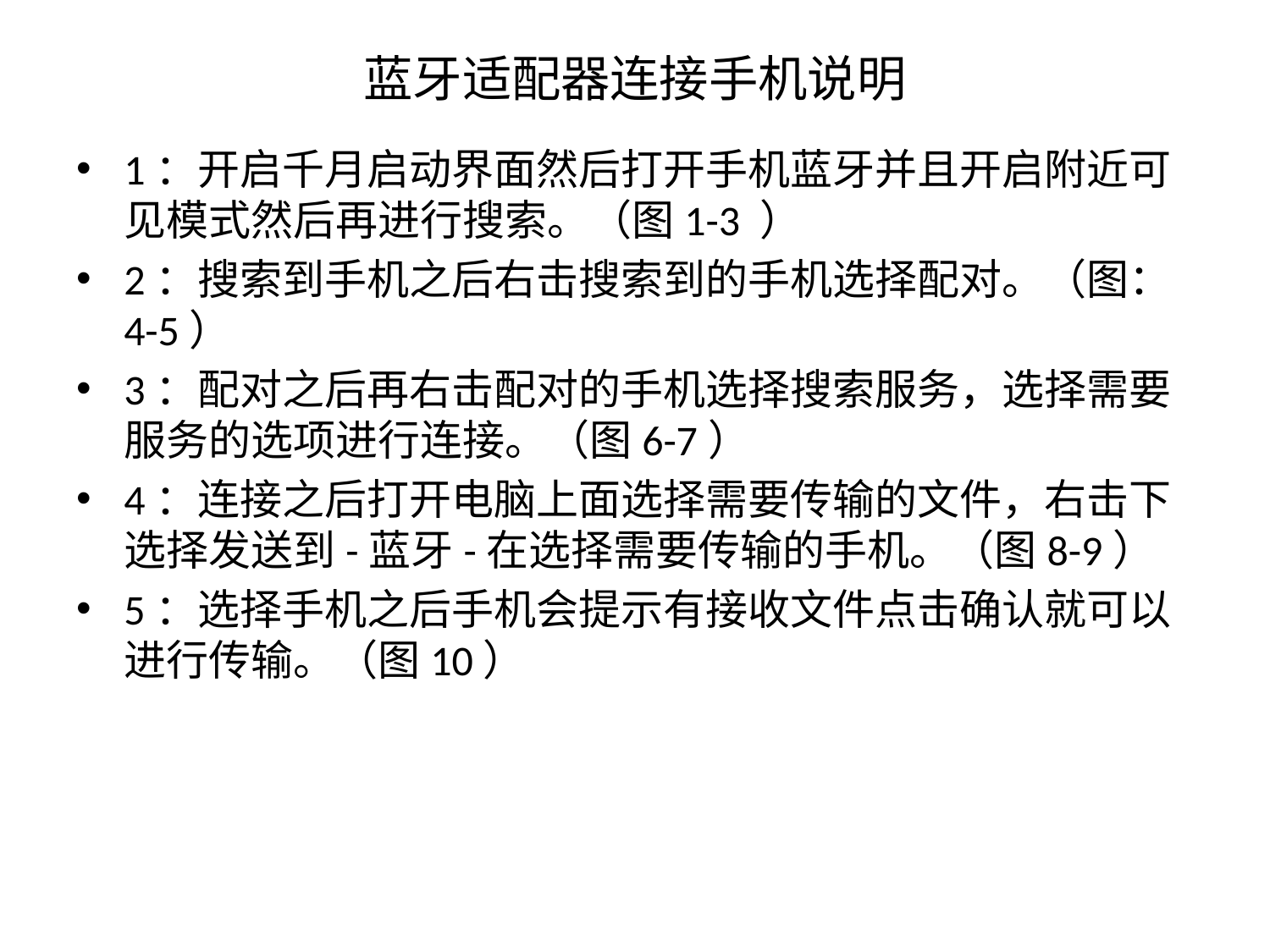

# 蓝牙适配器连接手机说明
1：开启千月启动界面然后打开手机蓝牙并且开启附近可见模式然后再进行搜索。（图1-3 ）
2：搜索到手机之后右击搜索到的手机选择配对。（图：4-5）
3：配对之后再右击配对的手机选择搜索服务，选择需要服务的选项进行连接。（图6-7）
4：连接之后打开电脑上面选择需要传输的文件，右击下选择发送到-蓝牙-在选择需要传输的手机。（图8-9）
5：选择手机之后手机会提示有接收文件点击确认就可以进行传输。（图10）